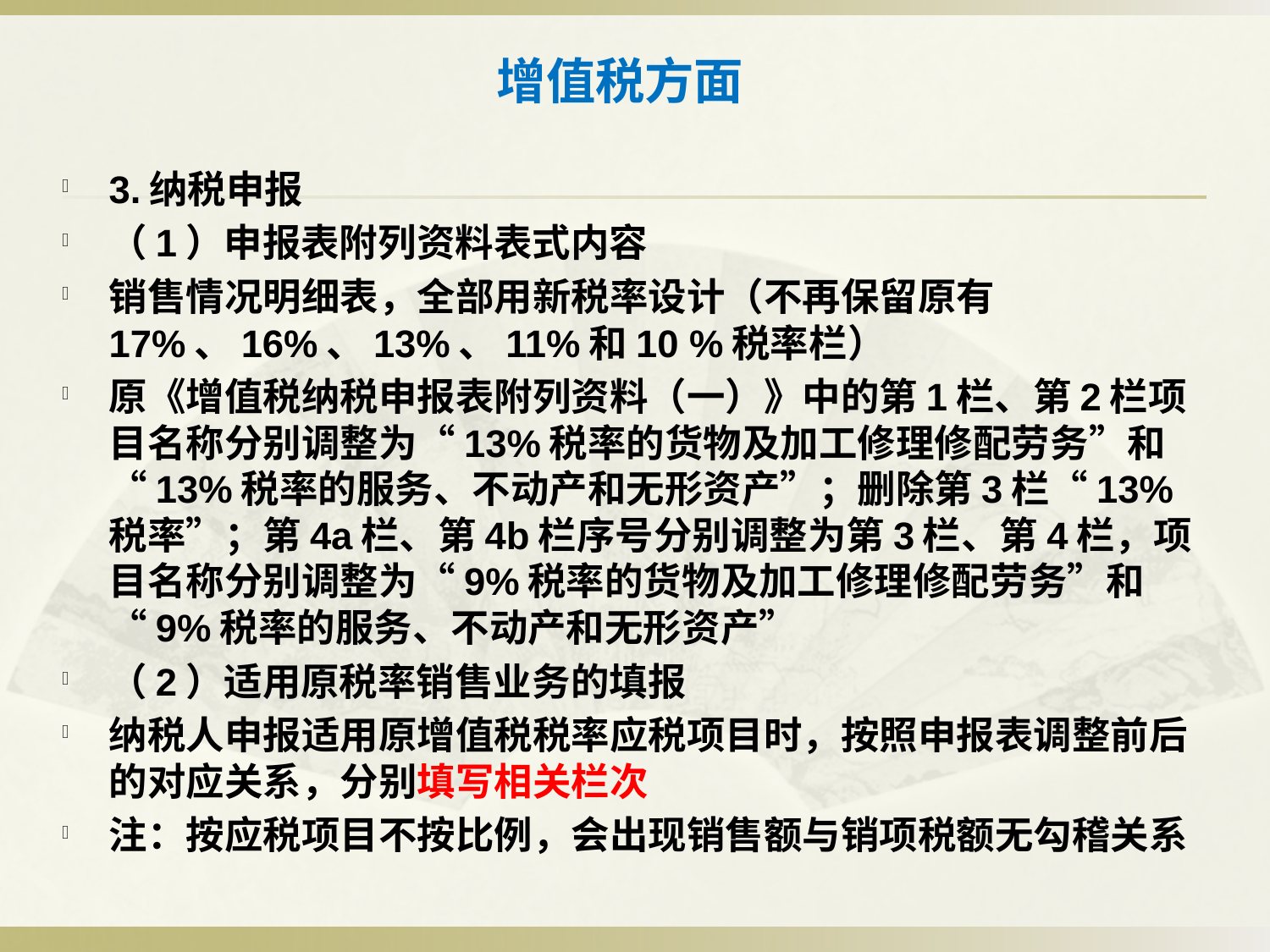

# 增值税方面
3.纳税申报
（1）申报表附列资料表式内容
销售情况明细表，全部用新税率设计（不再保留原有17%、16%、13%、11%和10 %税率栏）
原《增值税纳税申报表附列资料（一）》中的第1栏、第2栏项目名称分别调整为“13%税率的货物及加工修理修配劳务”和“13%税率的服务、不动产和无形资产”；删除第3栏“13%税率”；第4a栏、第4b栏序号分别调整为第3栏、第4栏，项目名称分别调整为“9%税率的货物及加工修理修配劳务”和“9%税率的服务、不动产和无形资产”
（2）适用原税率销售业务的填报
纳税人申报适用原增值税税率应税项目时，按照申报表调整前后的对应关系，分别填写相关栏次
注：按应税项目不按比例，会出现销售额与销项税额无勾稽关系